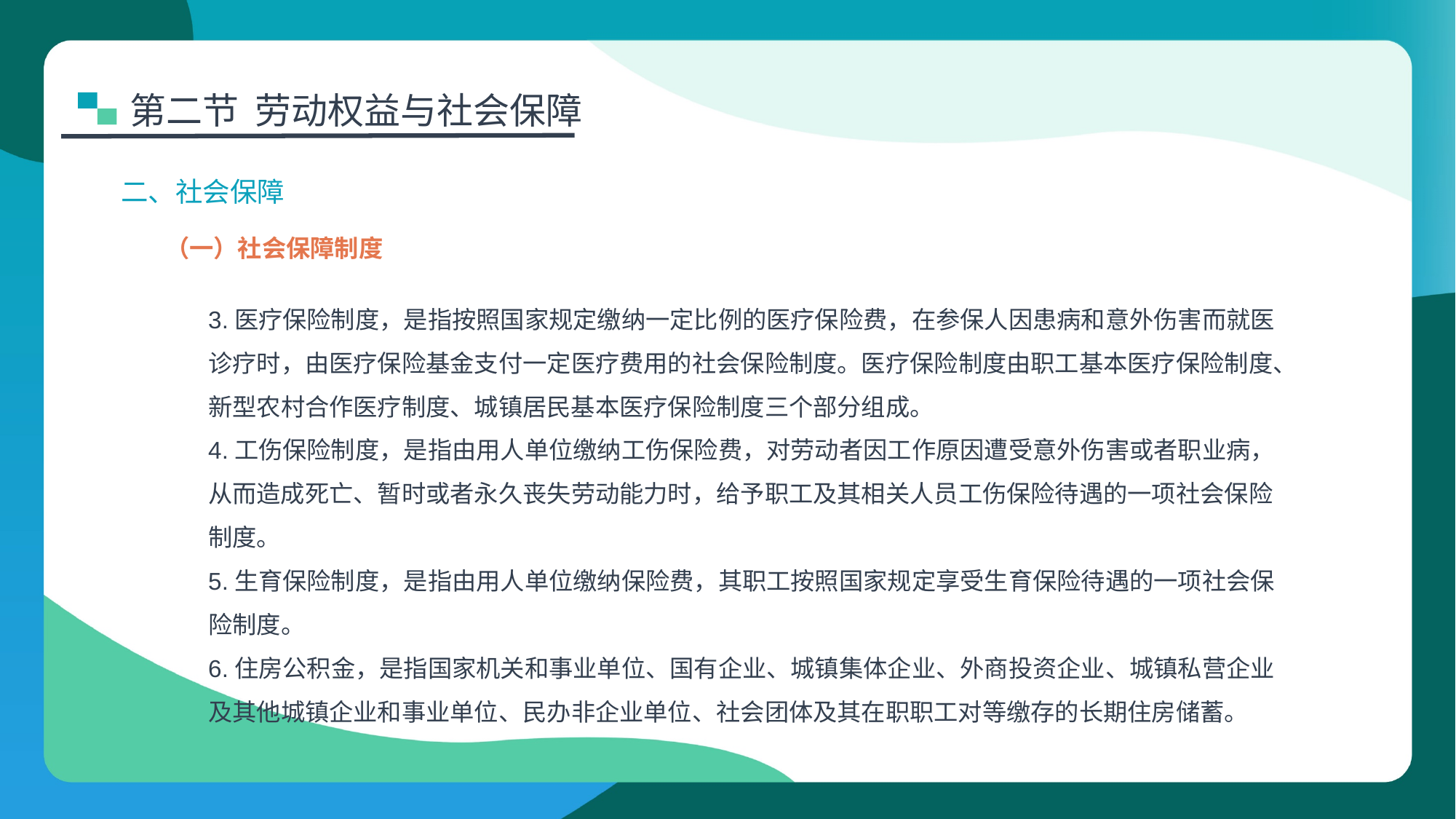

第二节  劳动权益与社会保障

二、社会保障
（一）社会保障制度
3.医疗保险制度，是指按照国家规定缴纳一定比例的医疗保险费，在参保人因患病和意外伤害而就医诊疗时，由医疗保险基金支付一定医疗费用的社会保险制度。医疗保险制度由职工基本医疗保险制度、新型农村合作医疗制度、城镇居民基本医疗保险制度三个部分组成。
4.工伤保险制度，是指由用人单位缴纳工伤保险费，对劳动者因工作原因遭受意外伤害或者职业病，从而造成死亡、暂时或者永久丧失劳动能力时，给予职工及其相关人员工伤保险待遇的一项社会保险制度。
5.生育保险制度，是指由用人单位缴纳保险费，其职工按照国家规定享受生育保险待遇的一项社会保险制度。
6.住房公积金，是指国家机关和事业单位、国有企业、城镇集体企业、外商投资企业、城镇私营企业及其他城镇企业和事业单位、民办非企业单位、社会团体及其在职职工对等缴存的长期住房储蓄。